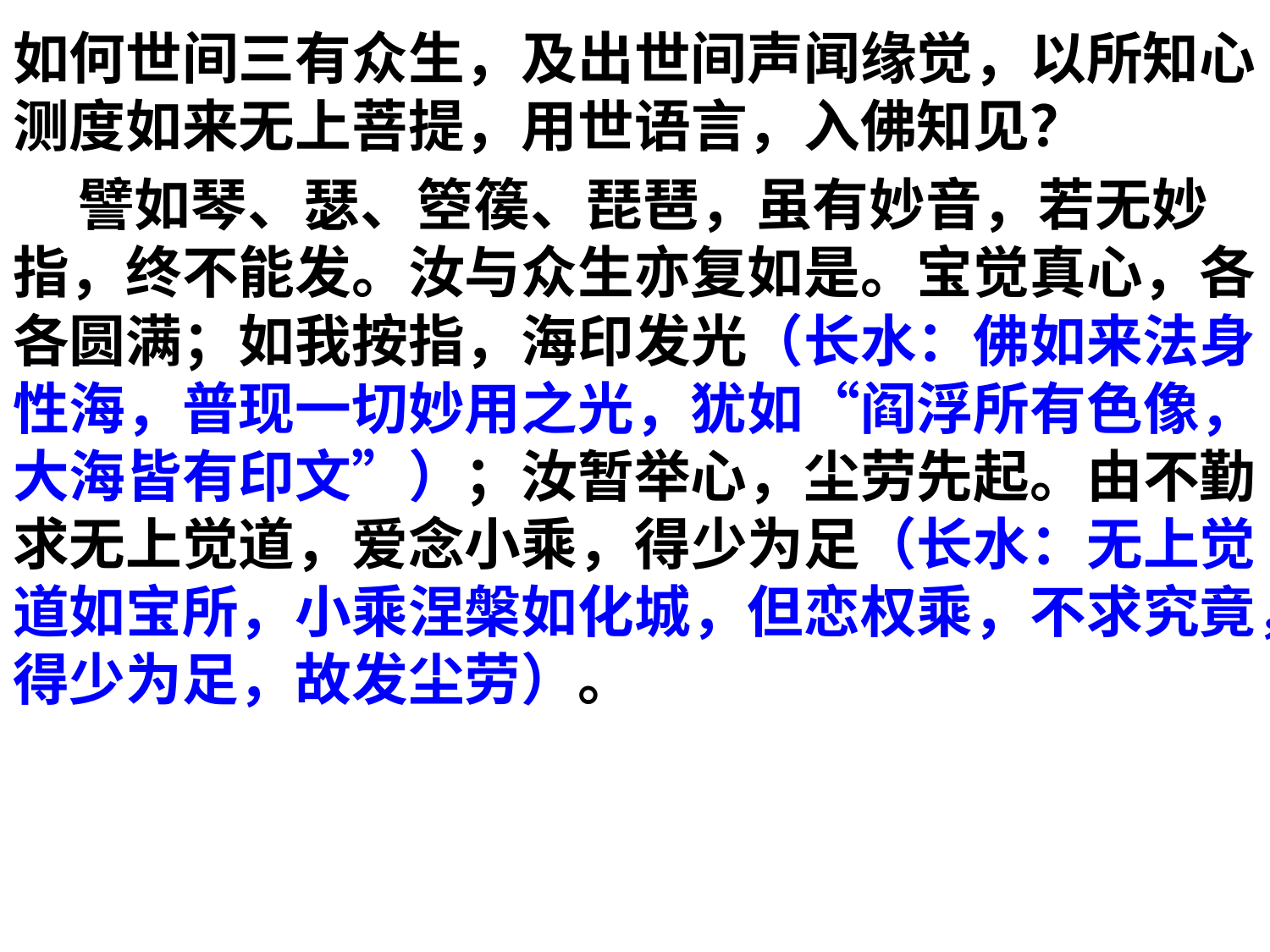

如何世间三有众生，及出世间声闻缘觉，以所知心测度如来无上菩提，用世语言，入佛知见？
    譬如琴、瑟、箜篌、琵琶，虽有妙音，若无妙指，终不能发。汝与众生亦复如是。宝觉真心，各各圆满；如我按指，海印发光（长水：佛如来法身性海，普现一切妙用之光，犹如“阎浮所有色像，大海皆有印文”）；汝暂举心，尘劳先起。由不勤求无上觉道，爱念小乘，得少为足（长水：无上觉道如宝所，小乘涅槃如化城，但恋权乘，不求究竟，得少为足，故发尘劳）。